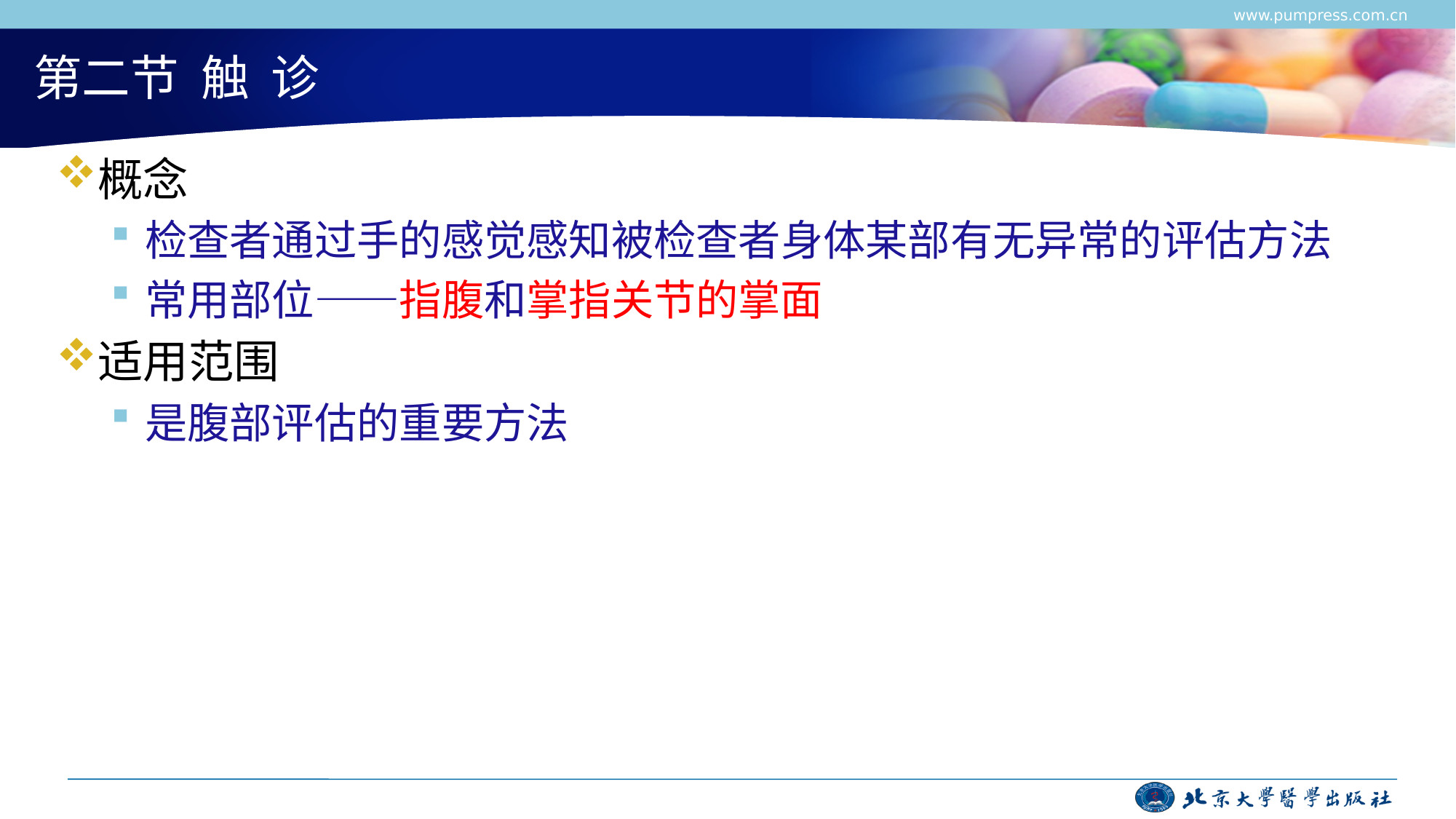

www.pumpress.com.cn
# 第二节  触  诊
概念
检查者通过手的感觉感知被检查者身体某部有无异常的评估方法
常用部位——指腹和掌指关节的掌面
适用范围
是腹部评估的重要方法